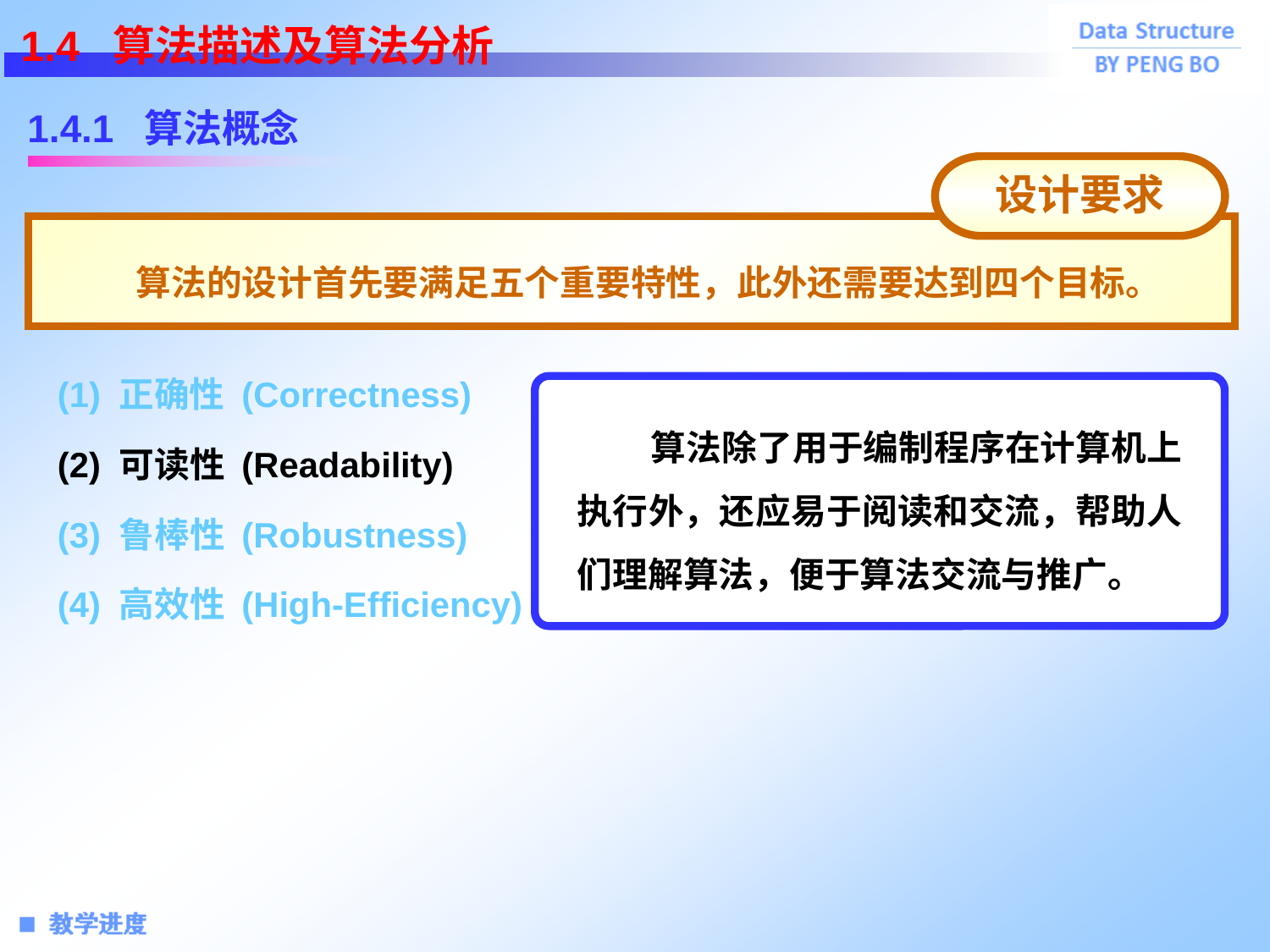

1.4  算法描述及算法分析

        算法的设计首先要满足五个重要特性，此外还需要达到四个目标。
设计要求
1.4.1  算法概念
(1) 正确性 (Correctness)

        算法除了用于编制程序在计算机上执行外，还应易于阅读和交流，帮助人们理解算法，便于算法交流与推广。
(2) 可读性 (Readability)
(3) 鲁棒性 (Robustness)
(4) 高效性 (High-Efficiency)